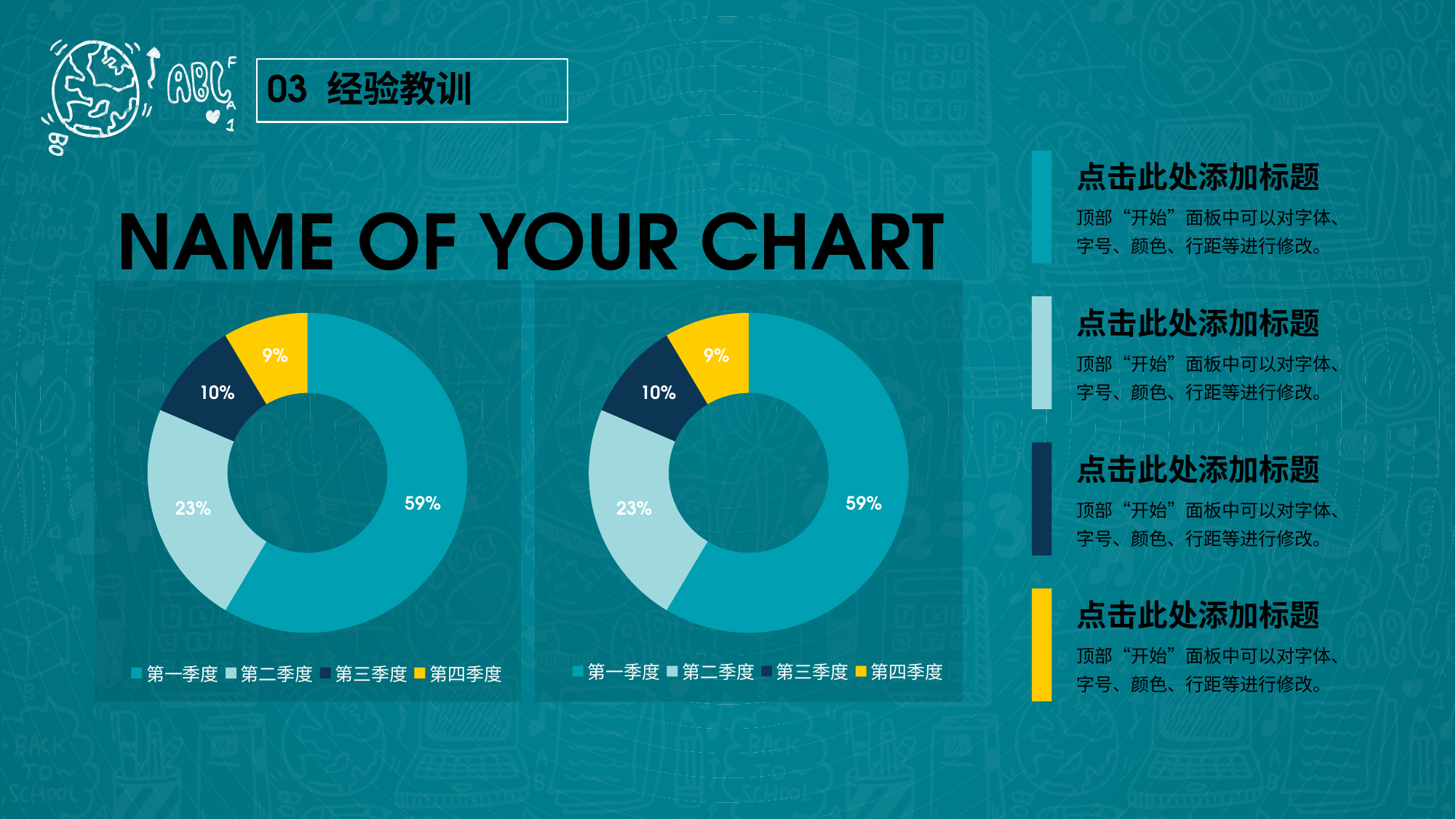

03 经验教训
点击此处添加标题

顶部“开始”面板中可以对字体、字号、颜色、行距等进行修改。
NAME OF YOUR CHART

### Chart

| Category | 销售额 |
|---|---|
| 第一季度 | 8.2 |
| 第二季度 | 3.2 |
| 第三季度 | 1.4 |
| 第四季度 | 1.2 |

### Chart

| Category | 销售额 |
|---|---|
| 第一季度 | 8.2 |
| 第二季度 | 3.2 |
| 第三季度 | 1.4 |
| 第四季度 | 1.2 |
点击此处添加标题

顶部“开始”面板中可以对字体、字号、颜色、行距等进行修改。
点击此处添加标题

顶部“开始”面板中可以对字体、字号、颜色、行距等进行修改。
点击此处添加标题

顶部“开始”面板中可以对字体、字号、颜色、行距等进行修改。